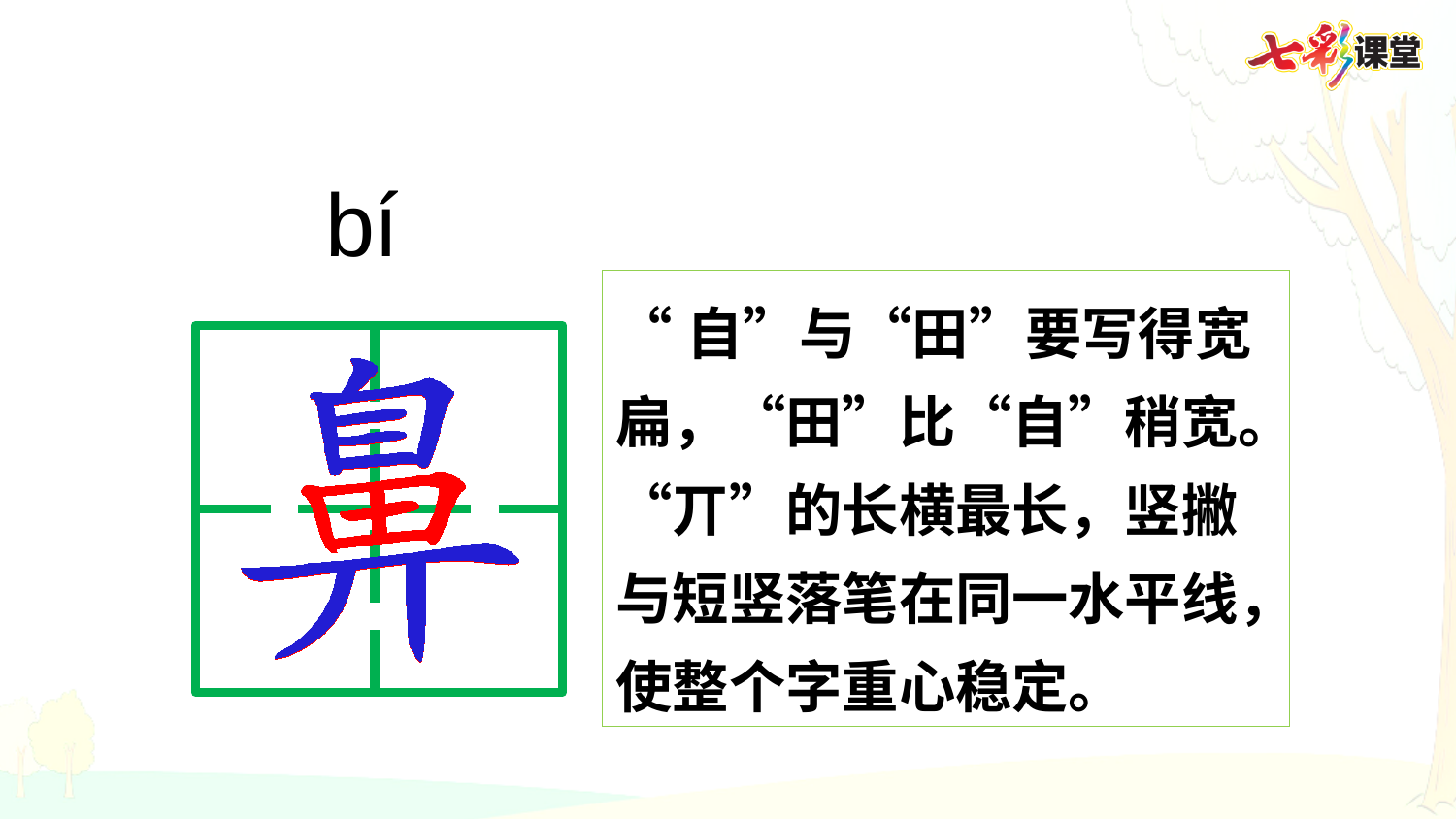

bí
“自”与“田”要写得宽扁，“田”比“自”稍宽。“丌”的长横最长，竖撇与短竖落笔在同一水平线，使整个字重心稳定。